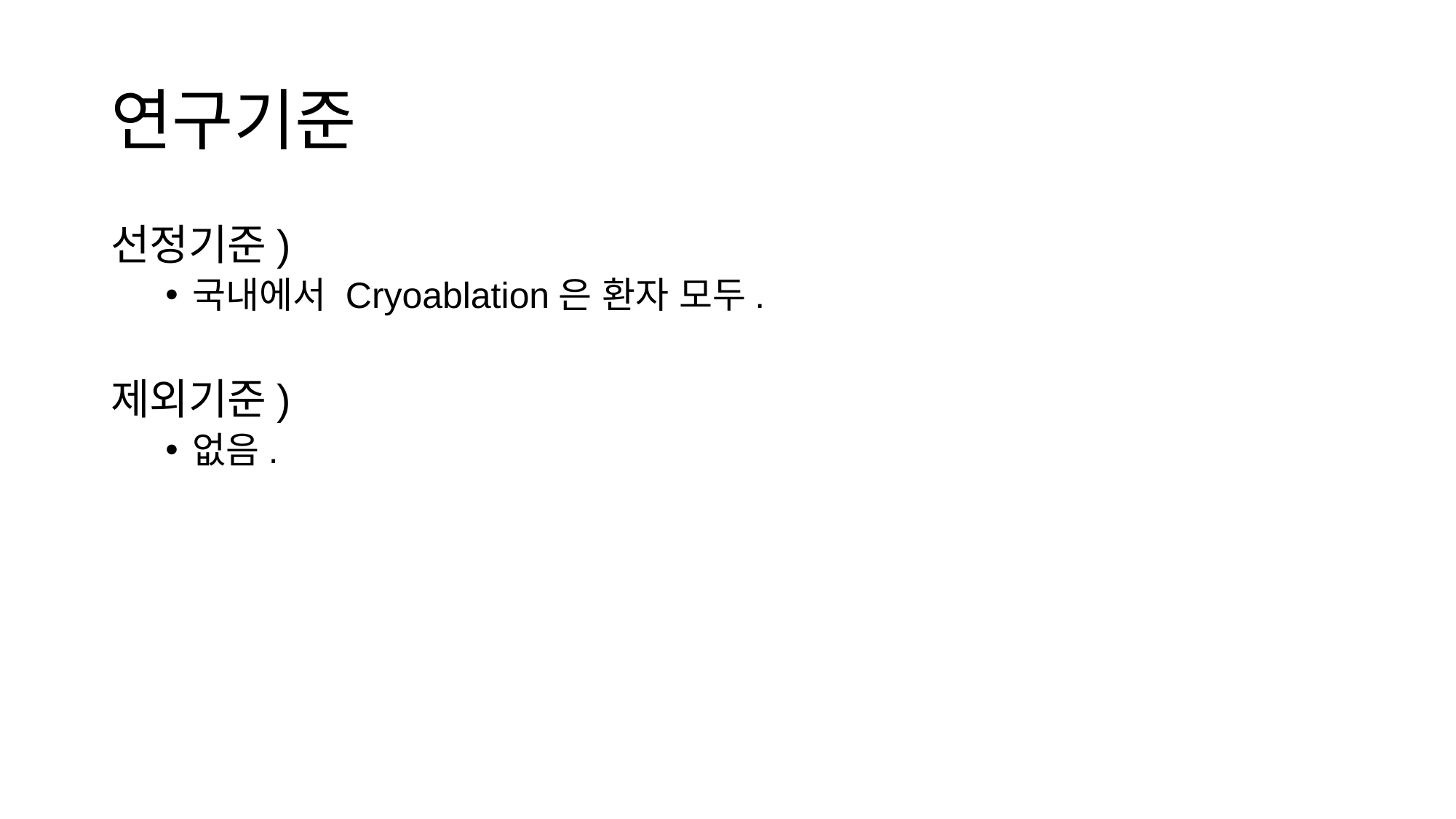

# 연구기준
선정기준)
국내에서 Cryoablation은 환자 모두.

제외기준)
없음.